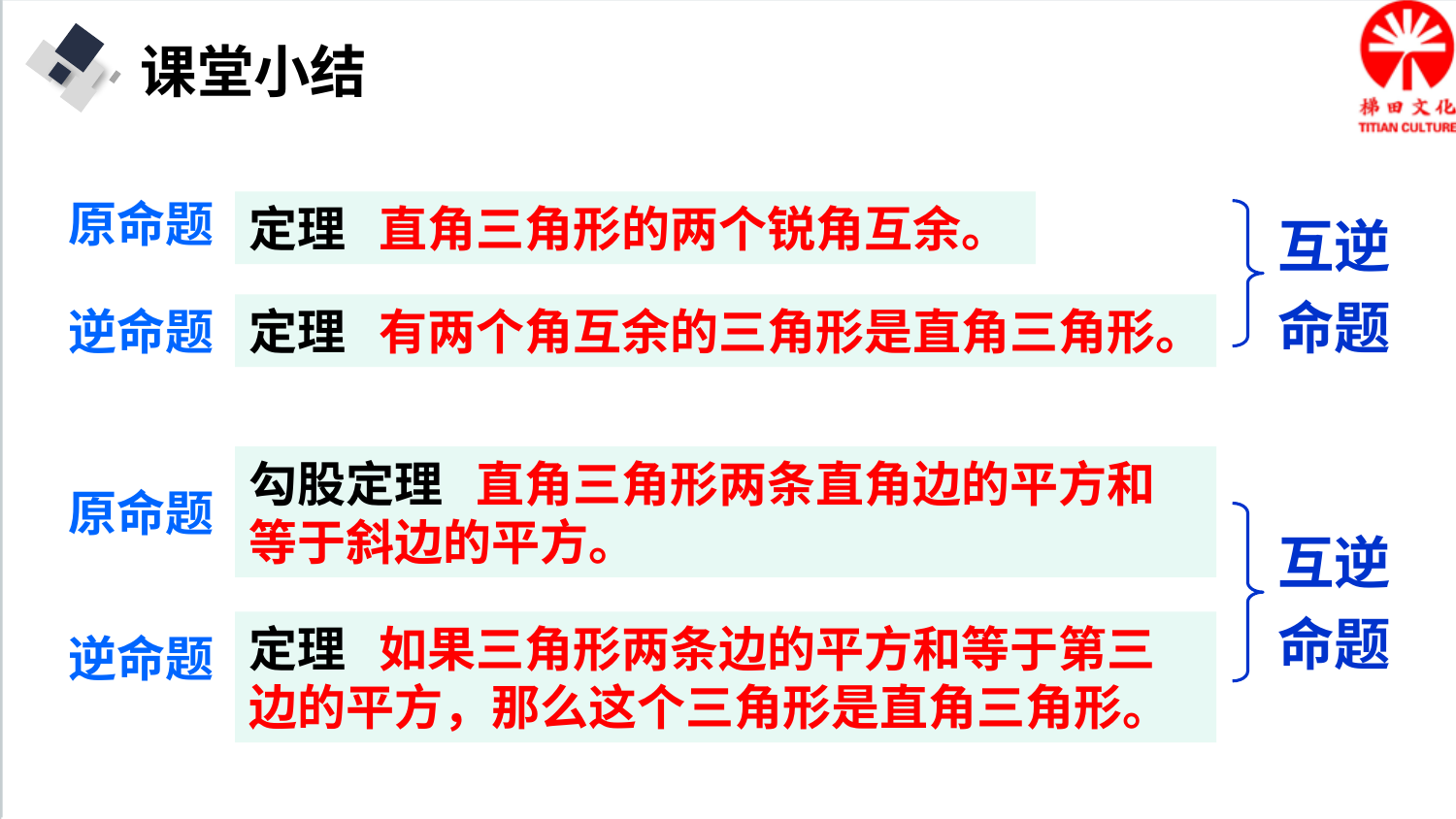

课堂小结
原命题
互逆命题

定理   直角三角形的两个锐角互余。
逆命题
定理   有两个角互余的三角形是直角三角形。
勾股定理   直角三角形两条直角边的平方和等于斜边的平方。
原命题

互逆命题
定理   如果三角形两条边的平方和等于第三边的平方，那么这个三角形是直角三角形。
逆命题